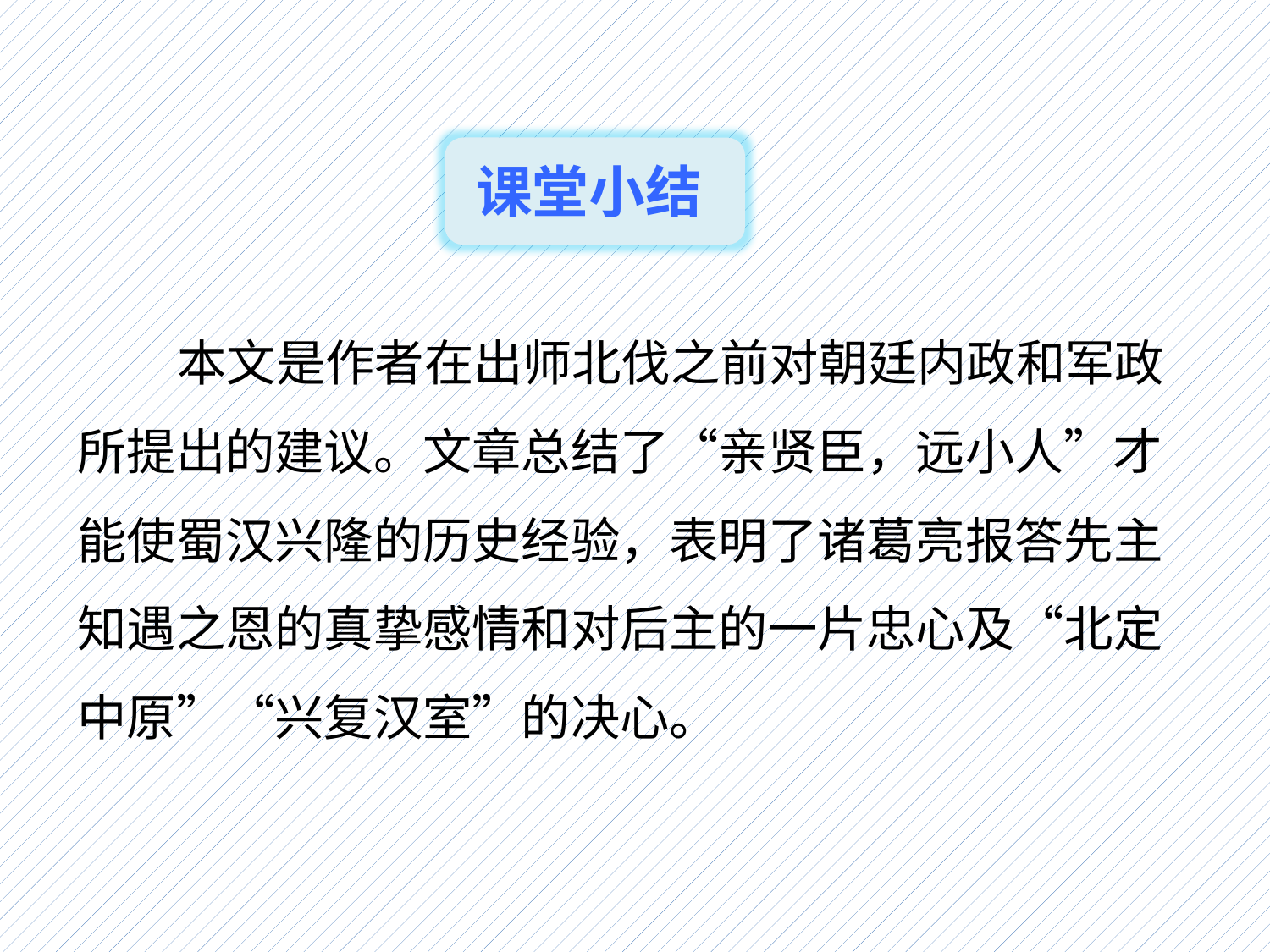

课堂小结
本文是作者在出师北伐之前对朝廷内政和军政所提出的建议。文章总结了“亲贤臣，远小人”才能使蜀汉兴隆的历史经验，表明了诸葛亮报答先主知遇之恩的真挚感情和对后主的一片忠心及“北定中原”“兴复汉室”的决心。